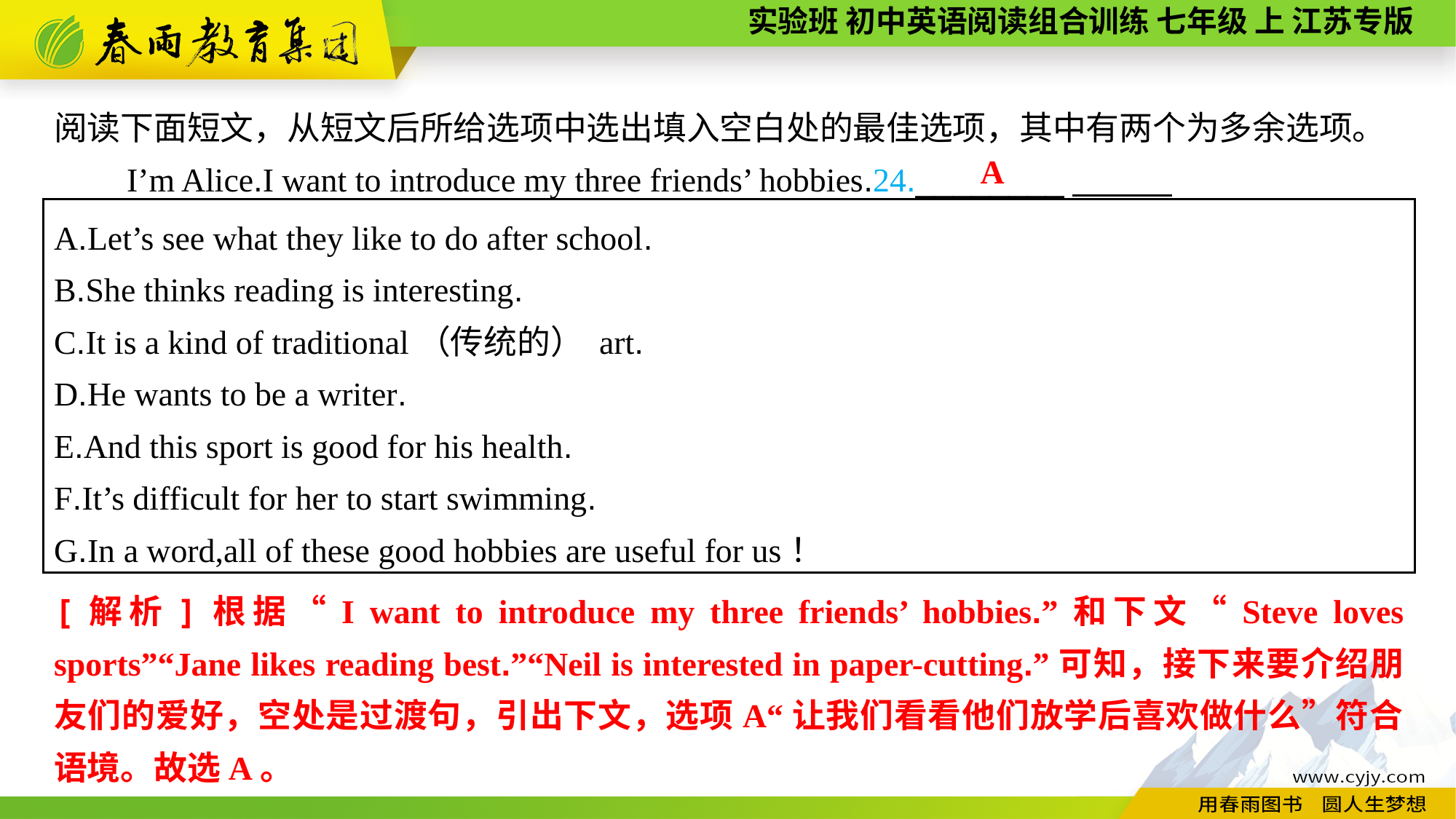

阅读下面短文，从短文后所给选项中选出填入空白处的最佳选项，其中有两个为多余选项。
I’m Alice.I want to introduce my three friends’ hobbies.24.________
A
A.Let’s see what they like to do after school.
B.She thinks reading is interesting.
C.It is a kind of traditional（传统的） art.
D.He wants to be a writer.
E.And this sport is good for his health.
F.It’s difficult for her to start swimming.
G.In a word,all of these good hobbies are useful for us！

[解析]根据“I want to introduce my three friends’ hobbies.”和下文“Steve loves sports”“Jane likes reading best.”“Neil is interested in paper-cutting.”可知，接下来要介绍朋友们的爱好，空处是过渡句，引出下文，选项A“让我们看看他们放学后喜欢做什么”符合语境。故选A。